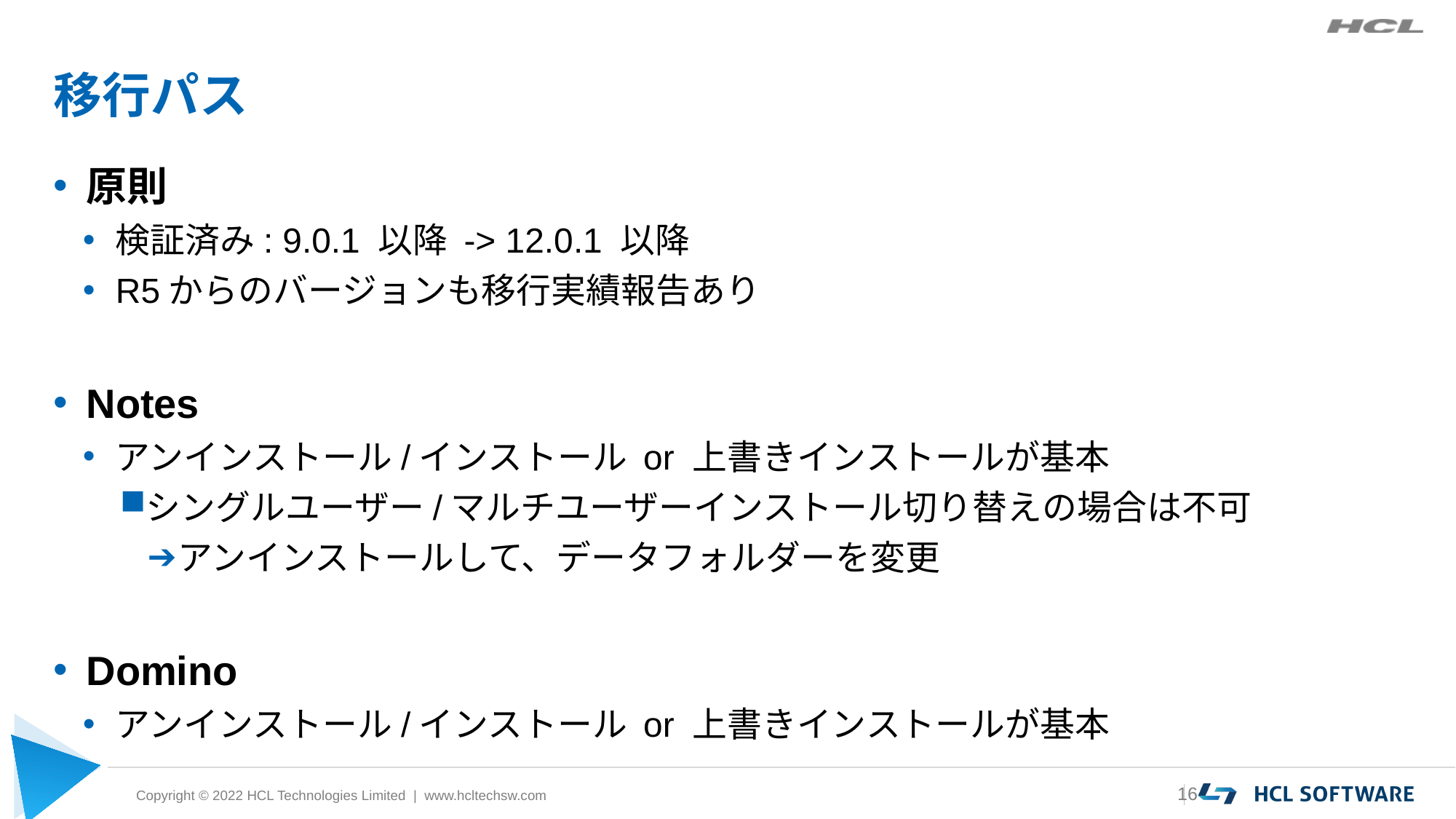

# 移行パス
原則
検証済み: 9.0.1 以降 -> 12.0.1 以降
R5からのバージョンも移行実績報告あり

Notes
アンインストール/インストール or 上書きインストールが基本
シングルユーザー/マルチユーザーインストール切り替えの場合は不可
アンインストールして、データフォルダーを変更

Domino
アンインストール/インストール or 上書きインストールが基本